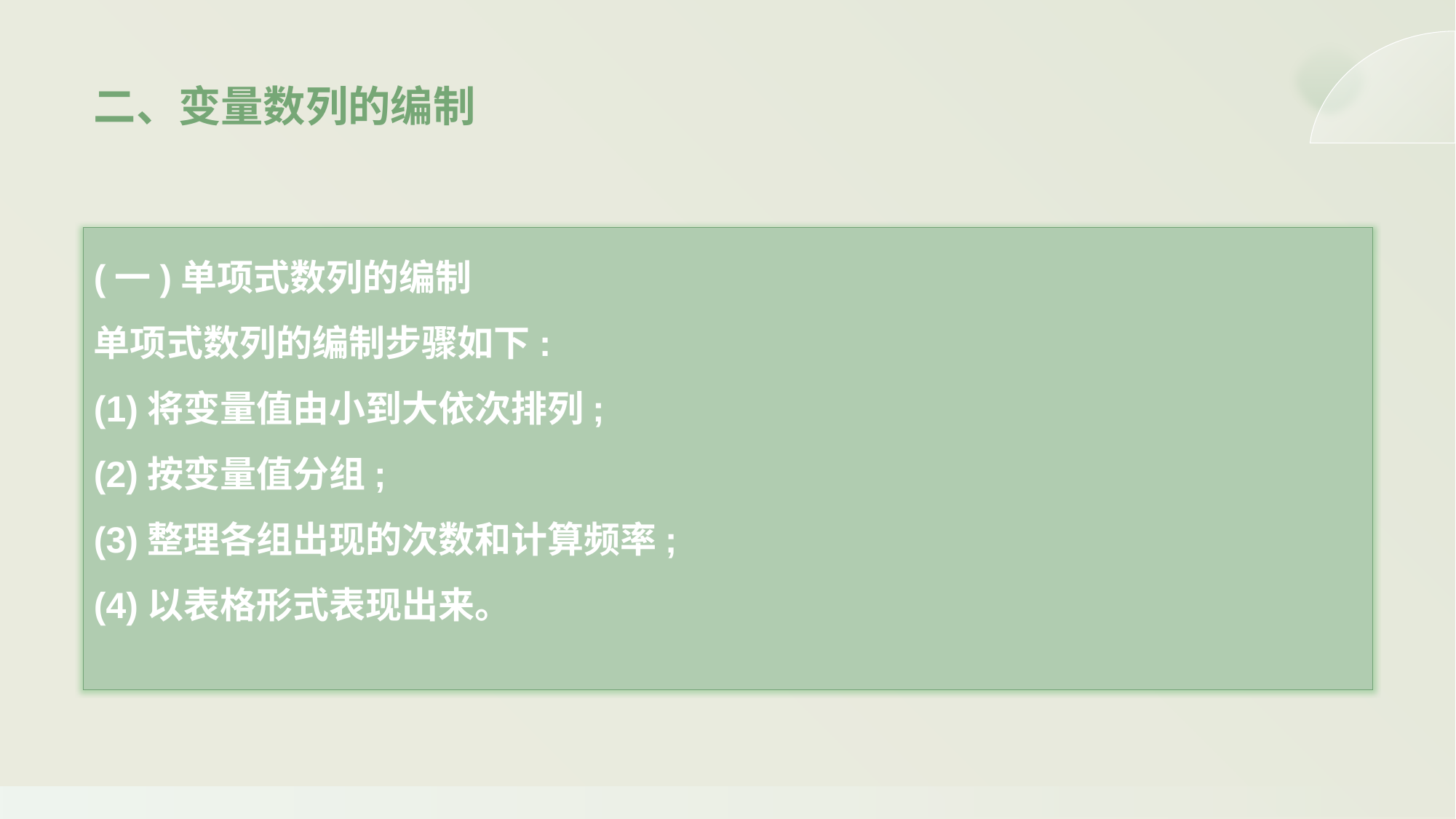

二、变量数列的编制

(一)单项式数列的编制
单项式数列的编制步骤如下:
(1)将变量值由小到大依次排列;
(2)按变量值分组;
(3)整理各组出现的次数和计算频率;
(4)以表格形式表现出来。